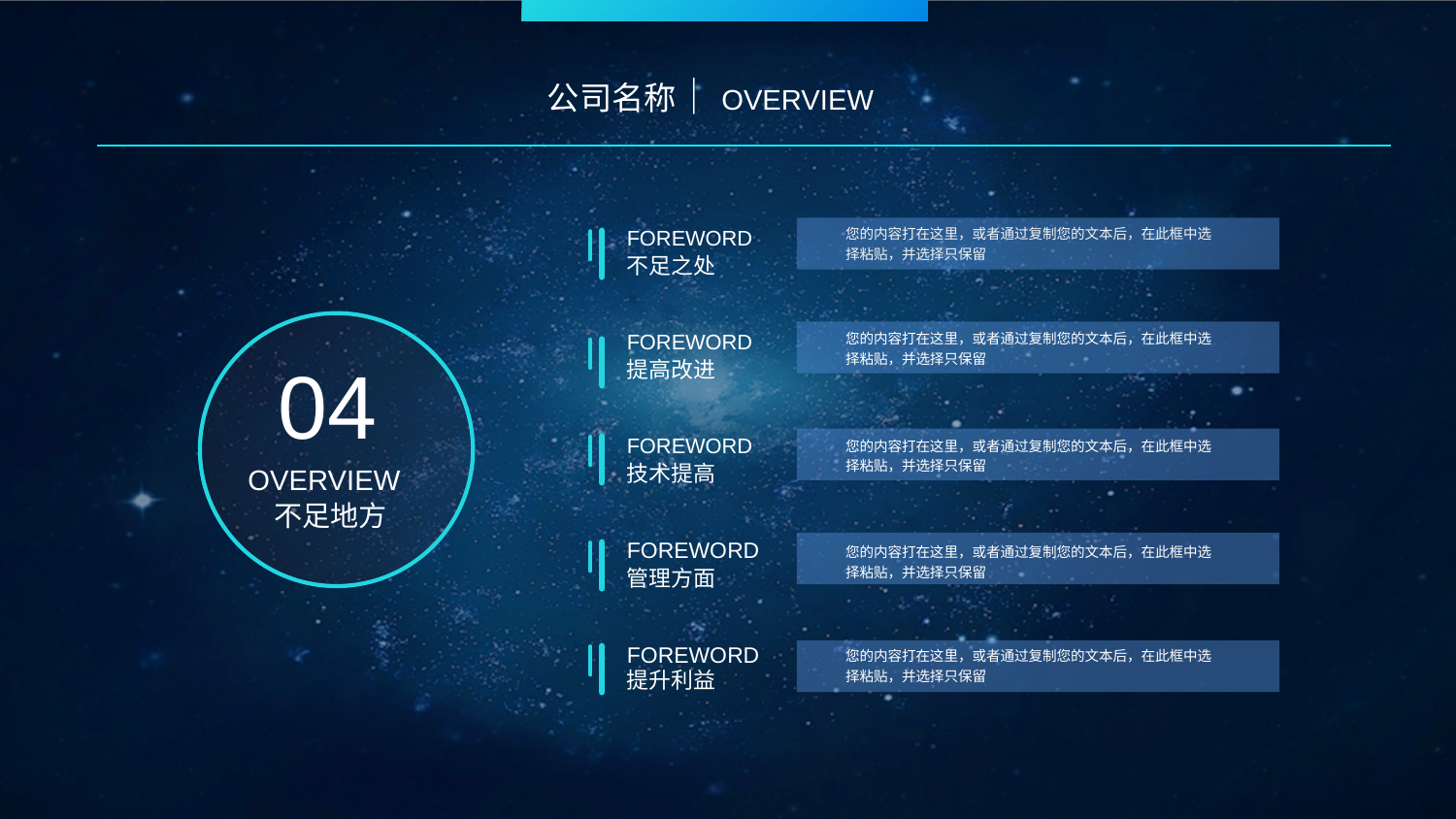

公司名称｜OVERVIEW
您的内容打在这里，或者通过复制您的文本后，在此框中选择粘贴，并选择只保留

您的内容打在这里，或者通过复制您的文本后，在此框中选择粘贴，并选择只保留

您的内容打在这里，或者通过复制您的文本后，在此框中选择粘贴，并选择只保留

您的内容打在这里，或者通过复制您的文本后，在此框中选择粘贴，并选择只保留
您的内容打在这里，或者通过复制您的文本后，在此框中选择粘贴，并选择只保留

FOREWORD
不足之处

FOREWORD
提高改进
04
OVERVIEW
不足地方
FOREWORD
技术提高
FOREWORD
管理方面
FOREWORD
提升利益